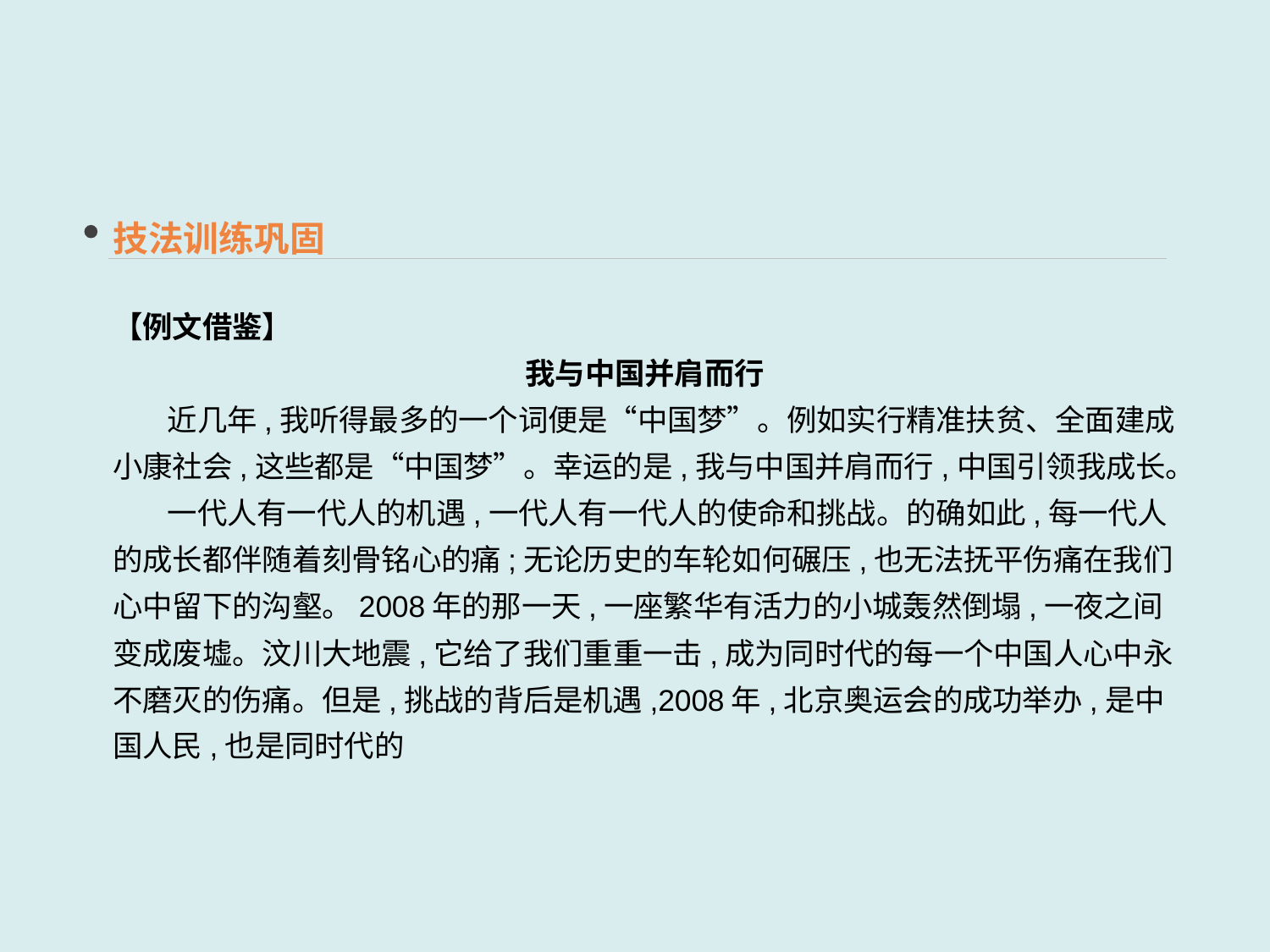

技法训练巩固

【例文借鉴】
我与中国并肩而行
       近几年,我听得最多的一个词便是“中国梦”。例如实行精准扶贫、全面建成小康社会,这些都是“中国梦”。幸运的是,我与中国并肩而行,中国引领我成长。
       一代人有一代人的机遇,一代人有一代人的使命和挑战。的确如此,每一代人的成长都伴随着刻骨铭心的痛;无论历史的车轮如何碾压,也无法抚平伤痛在我们心中留下的沟壑。2008年的那一天,一座繁华有活力的小城轰然倒塌,一夜之间变成废墟。汶川大地震,它给了我们重重一击,成为同时代的每一个中国人心中永不磨灭的伤痛。但是,挑战的背后是机遇,2008年,北京奥运会的成功举办,是中国人民,也是同时代的